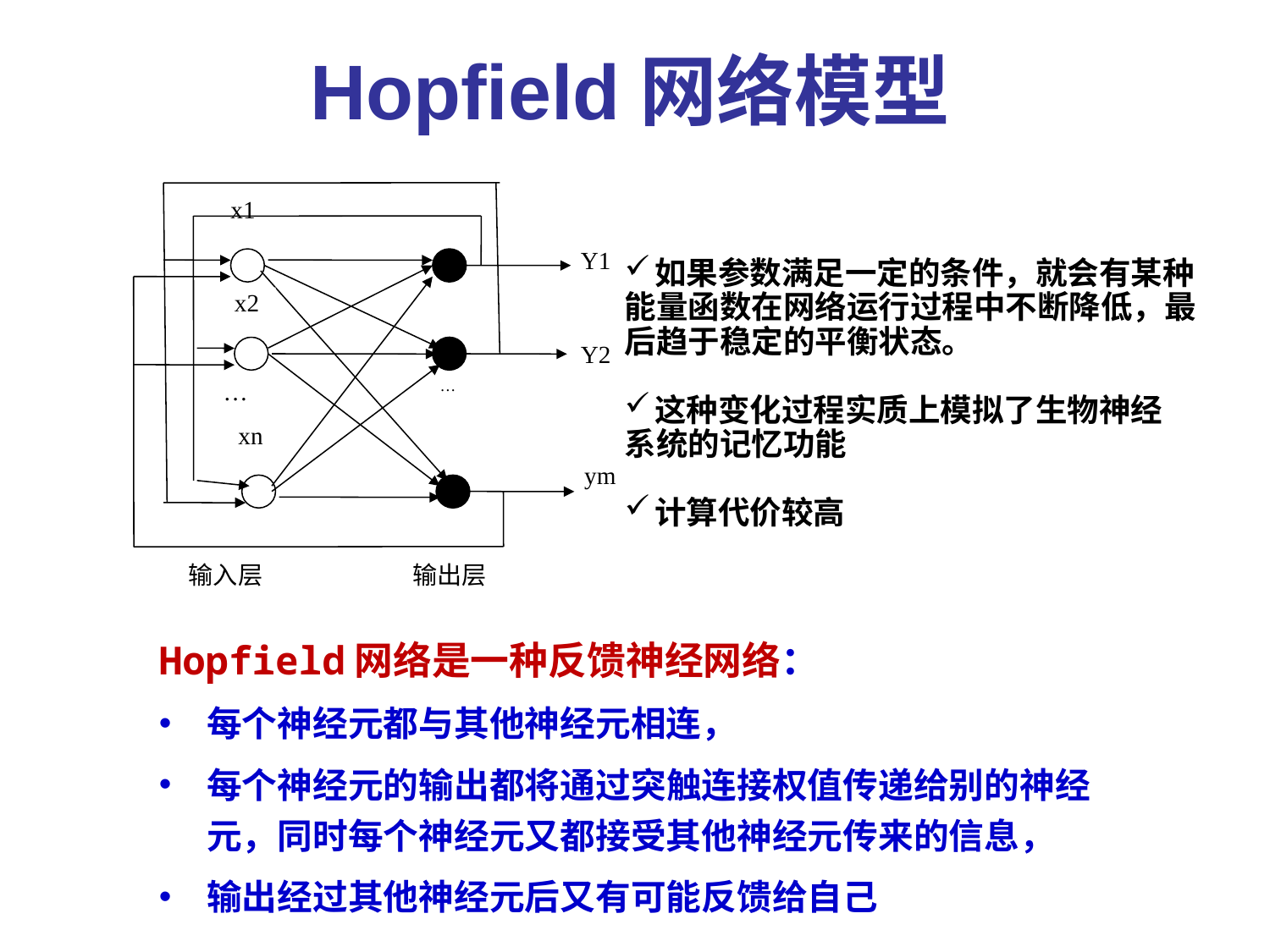

Hopfield网络模型

x1

Y1

x2

Y2

…
…
xn
ym

输入层
输出层
如果参数满足一定的条件，就会有某种
能量函数在网络运行过程中不断降低，最
后趋于稳定的平衡状态。

这种变化过程实质上模拟了生物神经
系统的记忆功能

计算代价较高
Hopfield网络是一种反馈神经网络：
每个神经元都与其他神经元相连，
每个神经元的输出都将通过突触连接权值传递给别的神经元，同时每个神经元又都接受其他神经元传来的信息，
输出经过其他神经元后又有可能反馈给自己